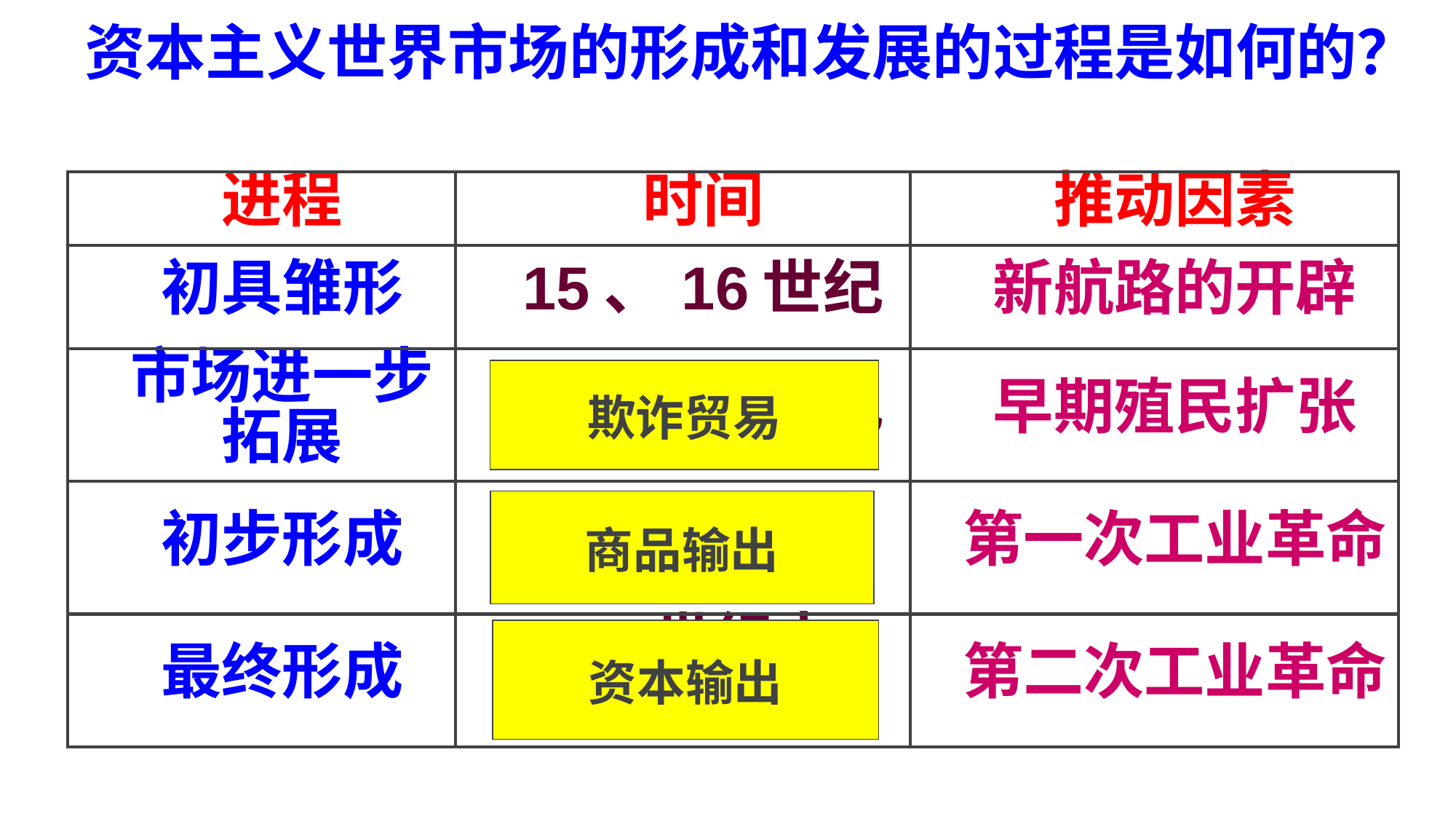

资本主义世界市场的形成和发展的过程是如何的？
| 进程 | 时间 | 推动因素 |
| --- | --- | --- |
| 初具雏形 | 15、16世纪 | 新航路的开辟 |
| 市场进一步拓展 | 17、18世纪 | 早期殖民扩张 |
| 初步形成 | 19世纪中期 | 第一次工业革命 |
| 最终形成 | 19世纪末 20世纪初 | 第二次工业革命 |
欺诈贸易

商品输出

资本输出